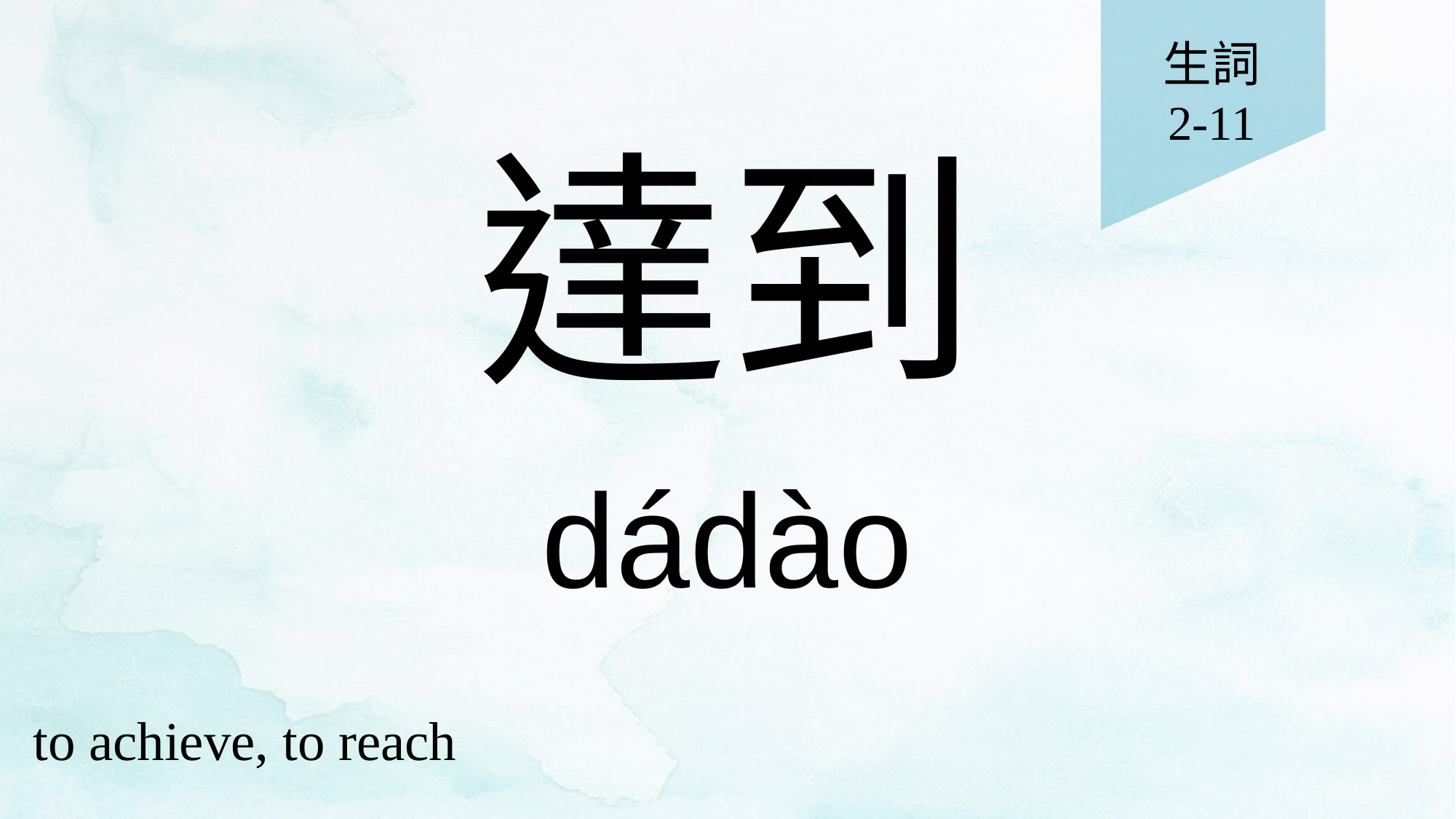

生詞
2-11
# 達到
dádào
to achieve, to reach